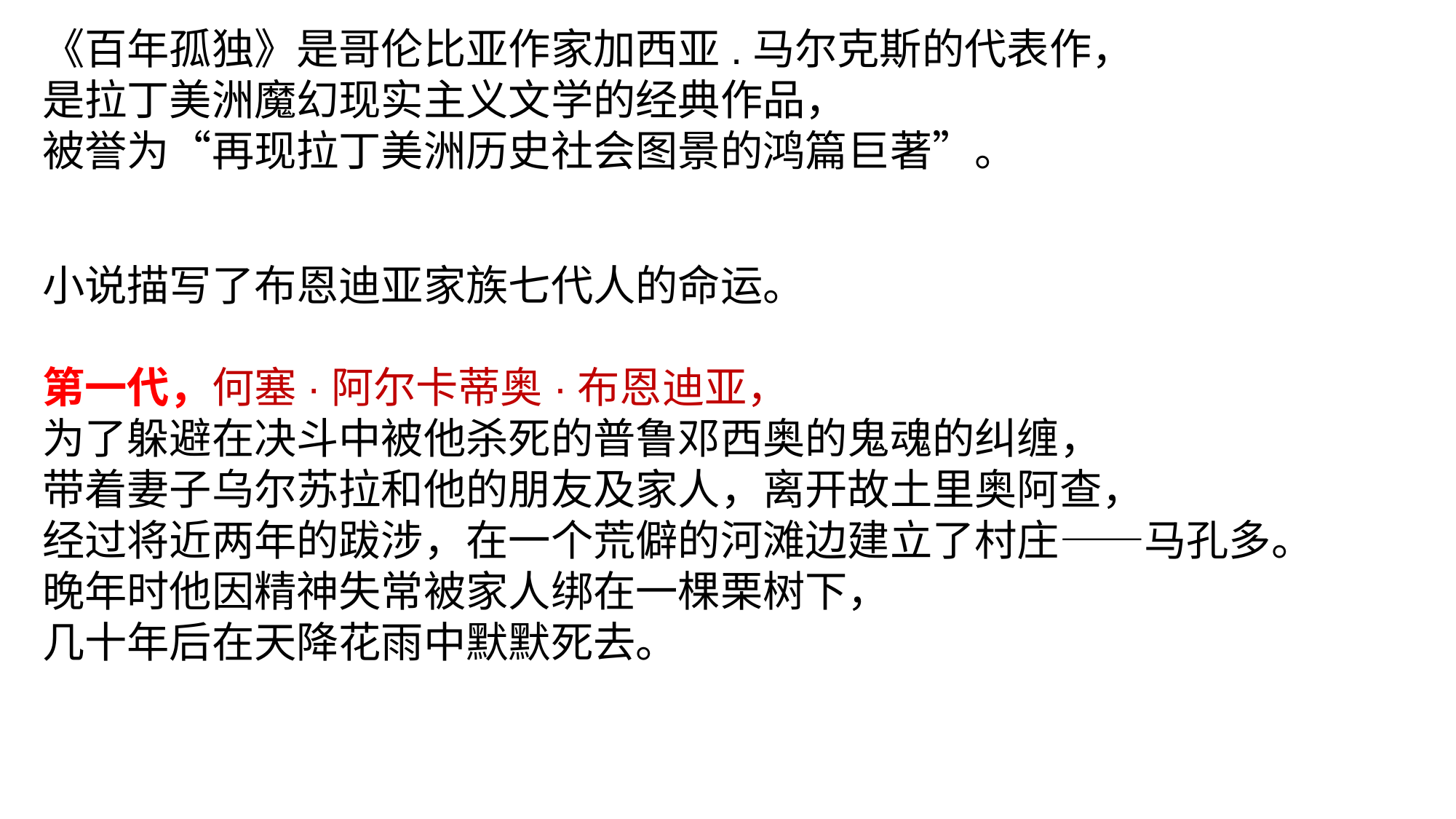

《百年孤独》是哥伦比亚作家加西亚.马尔克斯的代表作，
是拉丁美洲魔幻现实主义文学的经典作品，
被誉为“再现拉丁美洲历史社会图景的鸿篇巨著”。

小说描写了布恩迪亚家族七代人的命运。

第一代，何塞·阿尔卡蒂奥·布恩迪亚，
为了躲避在决斗中被他杀死的普鲁邓西奥的鬼魂的纠缠，
带着妻子乌尔苏拉和他的朋友及家人，离开故土里奥阿查，
经过将近两年的跋涉，在一个荒僻的河滩边建立了村庄——马孔多。
晚年时他因精神失常被家人绑在一棵栗树下，
几十年后在天降花雨中默默死去。